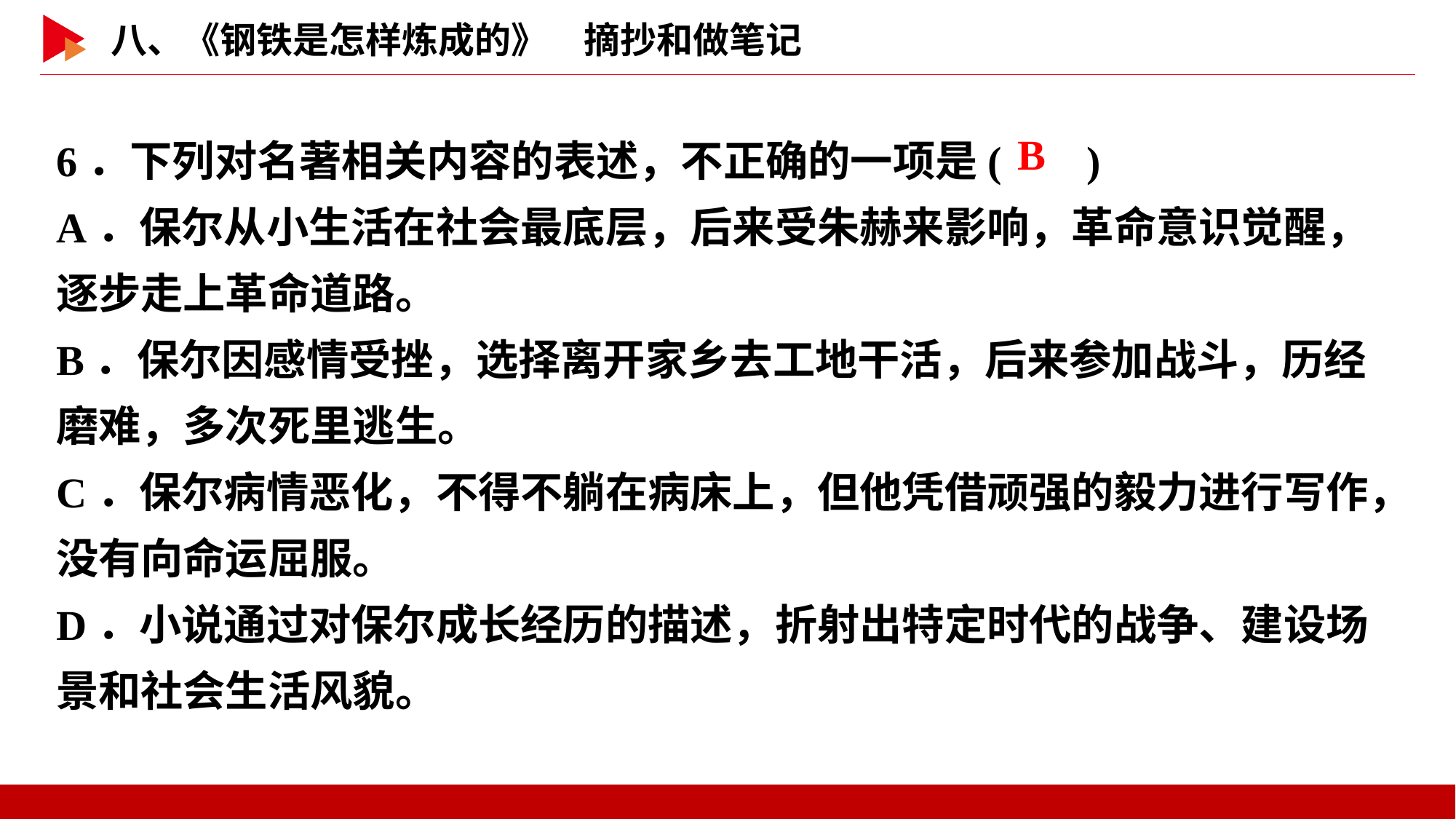

6．下列对名著相关内容的表述，不正确的一项是(        )
A．保尔从小生活在社会最底层，后来受朱赫来影响，革命意识觉醒，逐步走上革命道路。
B．保尔因感情受挫，选择离开家乡去工地干活，后来参加战斗，历经磨难，多次死里逃生。
C．保尔病情恶化，不得不躺在病床上，但他凭借顽强的毅力进行写作，没有向命运屈服。
D．小说通过对保尔成长经历的描述，折射出特定时代的战争、建设场景和社会生活风貌。
   B